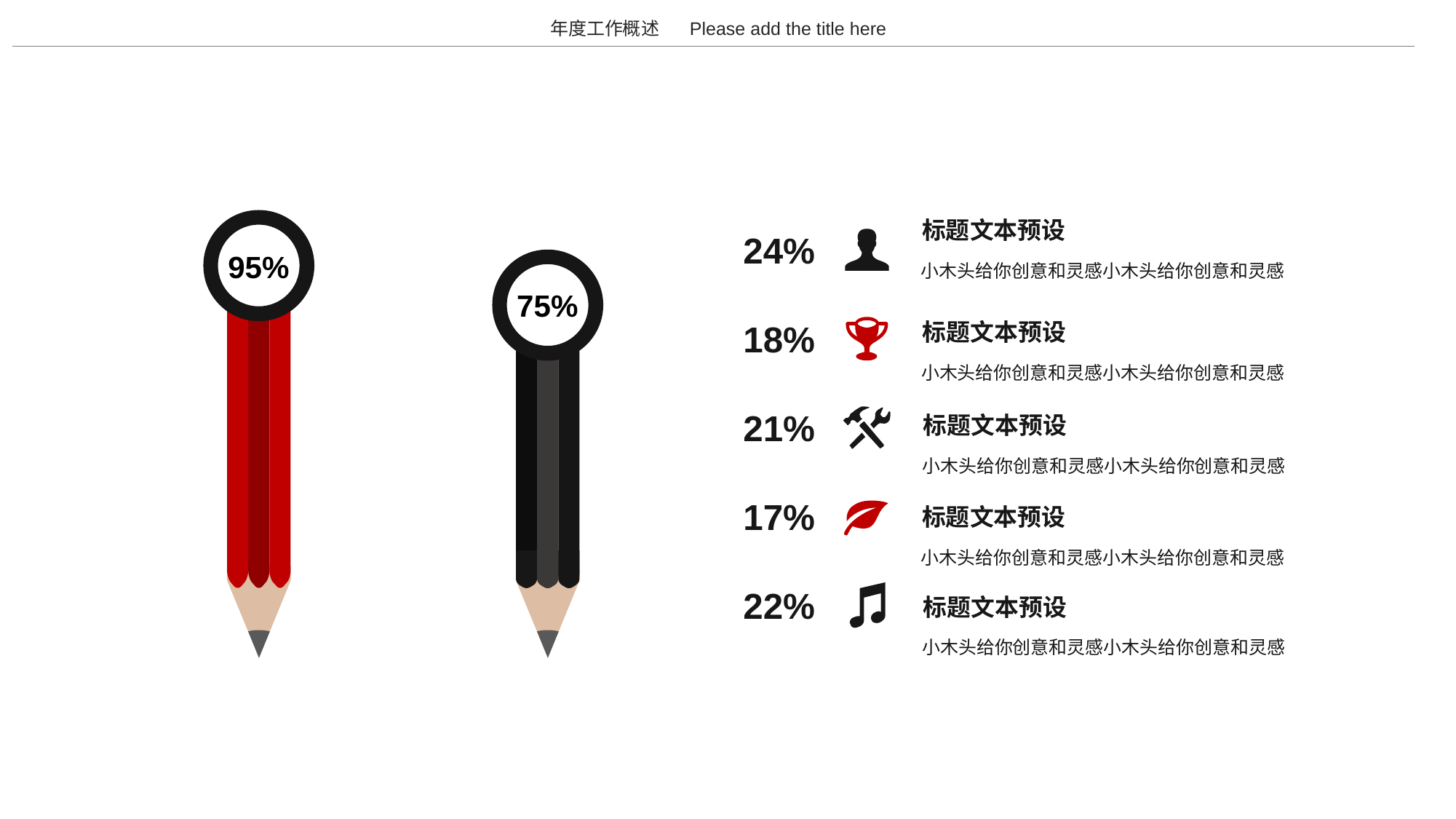

年度工作概述
Please add the title here
标题文本预设

95%

24%

75%

小木头给你创意和灵感小木头给你创意和灵感
18%
标题文本预设

小木头给你创意和灵感小木头给你创意和灵感
21%
标题文本预设

小木头给你创意和灵感小木头给你创意和灵感
17%
标题文本预设

小木头给你创意和灵感小木头给你创意和灵感
22%

标题文本预设
小木头给你创意和灵感小木头给你创意和灵感